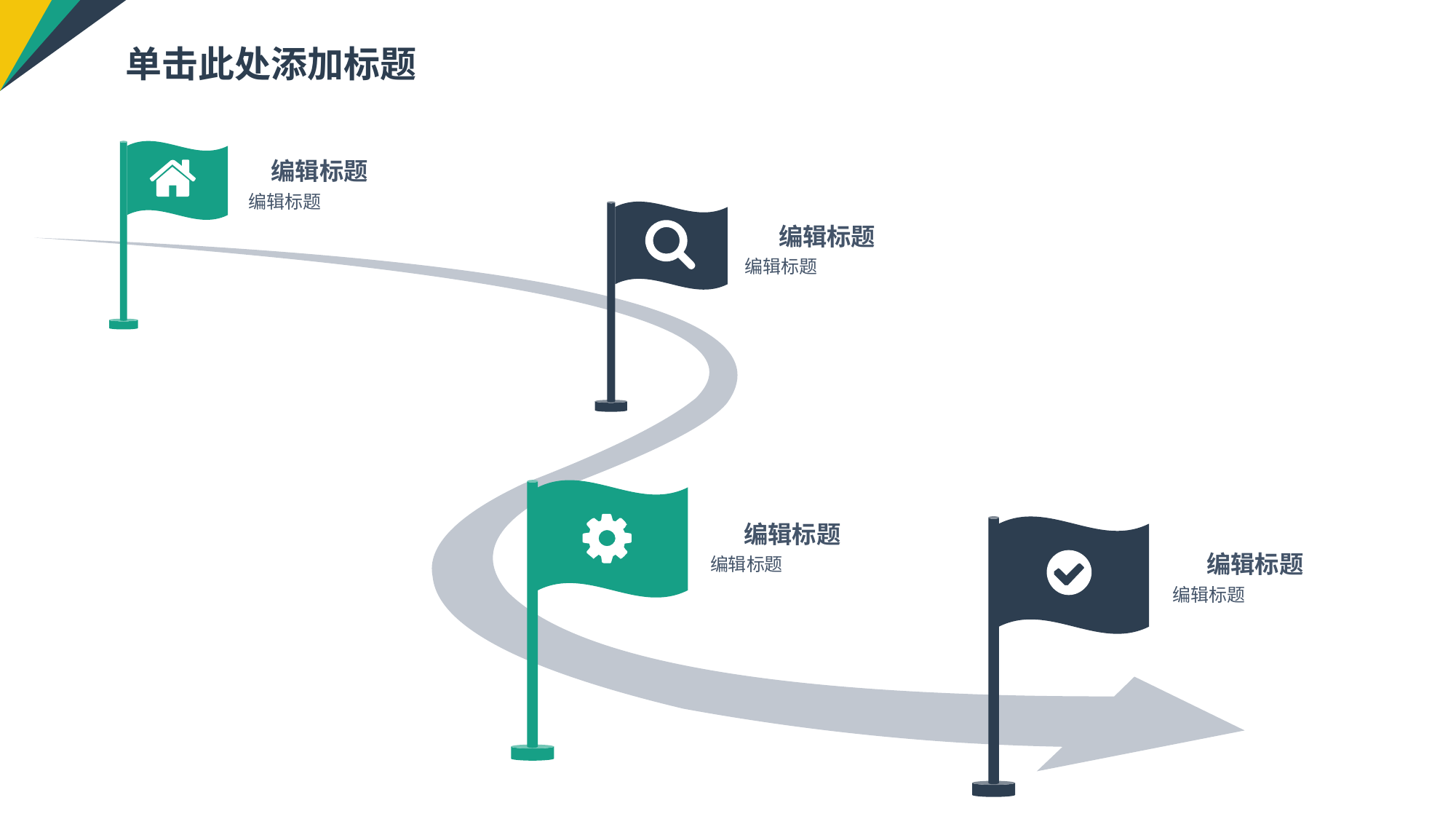

单击此处添加标题

编辑标题

编辑标题

编辑标题

编辑标题

编辑标题
编辑标题

编辑标题
编辑标题